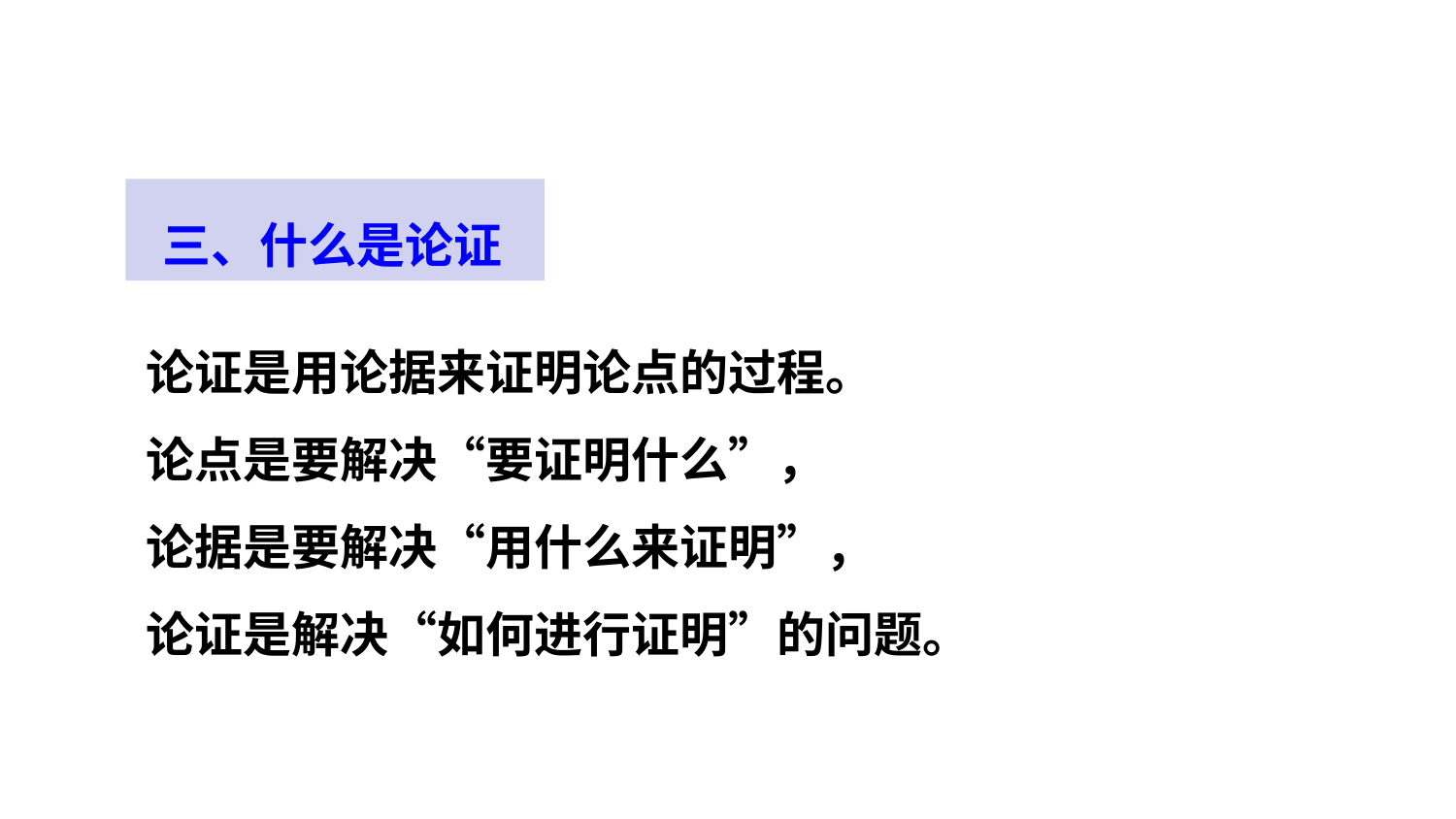

三、什么是论证
论证是用论据来证明论点的过程。
论点是要解决“要证明什么”，
论据是要解决“用什么来证明”，
论证是解决“如何进行证明”的问题。